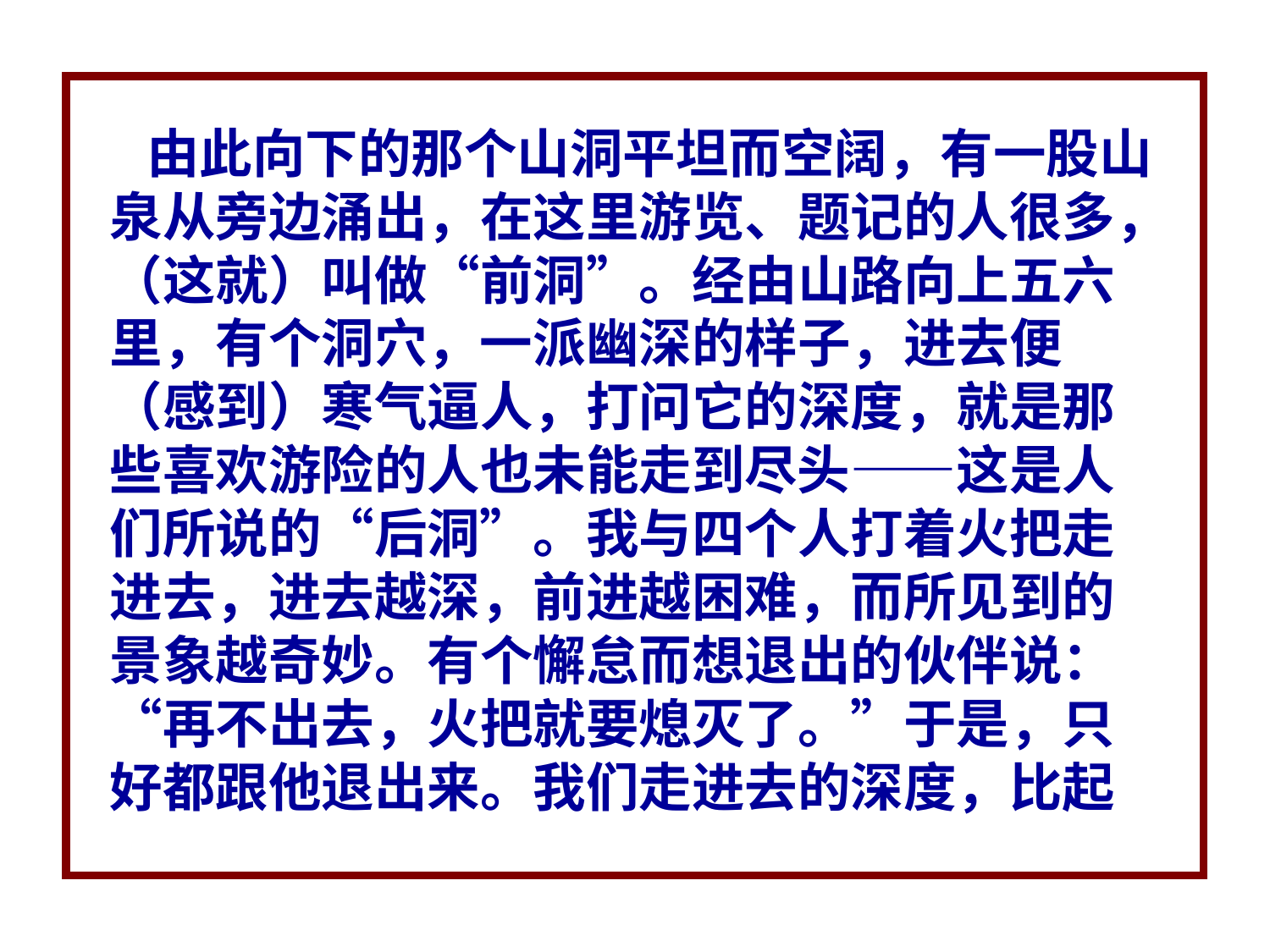

由此向下的那个山洞平坦而空阔，有一股山泉从旁边涌出，在这里游览、题记的人很多，（这就）叫做“前洞”。经由山路向上五六里，有个洞穴，一派幽深的样子，进去便（感到）寒气逼人，打问它的深度，就是那些喜欢游险的人也未能走到尽头——这是人们所说的“后洞”。我与四个人打着火把走进去，进去越深，前进越困难，而所见到的景象越奇妙。有个懈怠而想退出的伙伴说：“再不出去，火把就要熄灭了。”于是，只好都跟他退出来。我们走进去的深度，比起